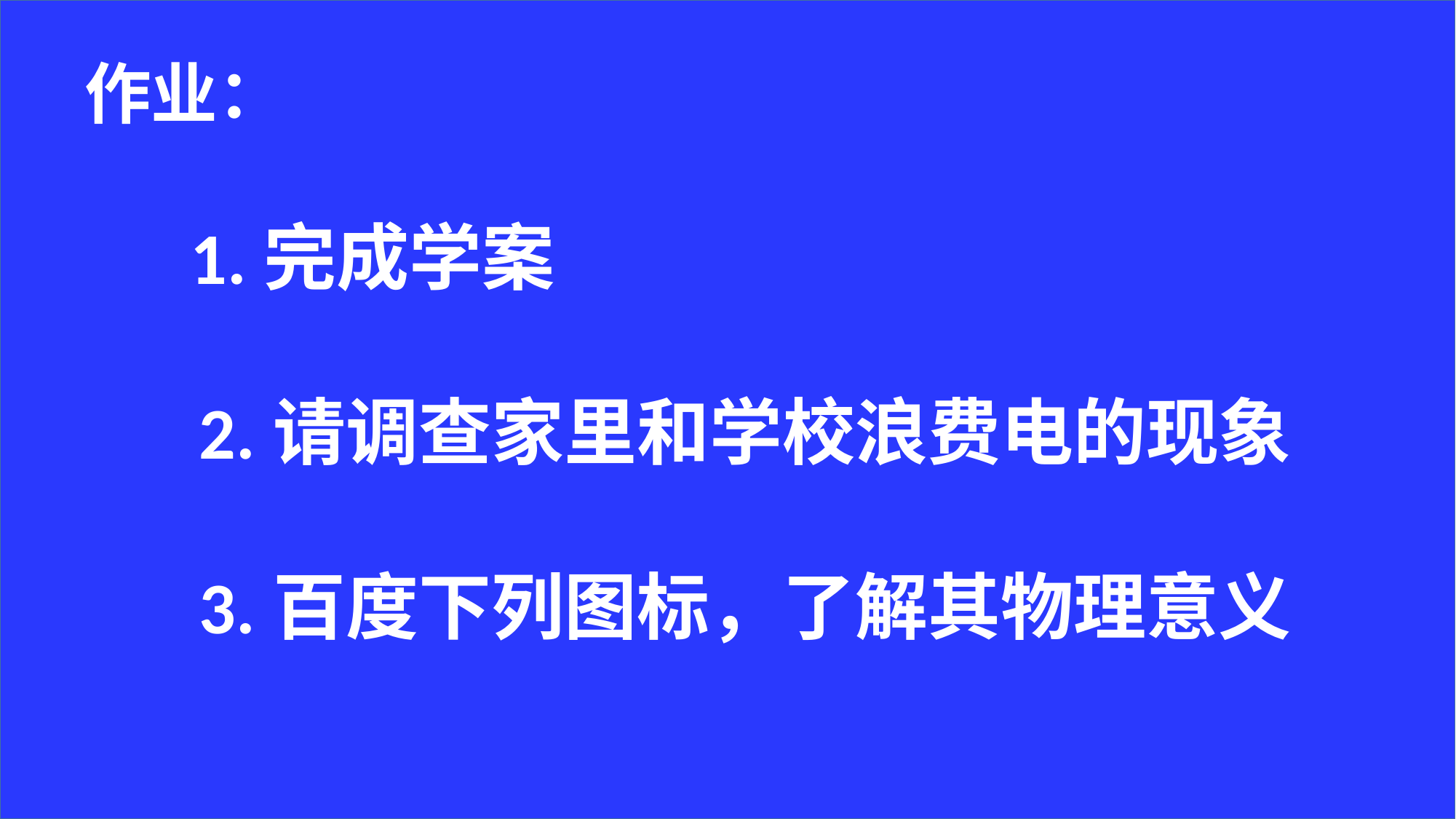

作业：

       1.完成学案

       2.请调查家里和学校浪费电的现象

       3.百度下列图标，了解其物理意义